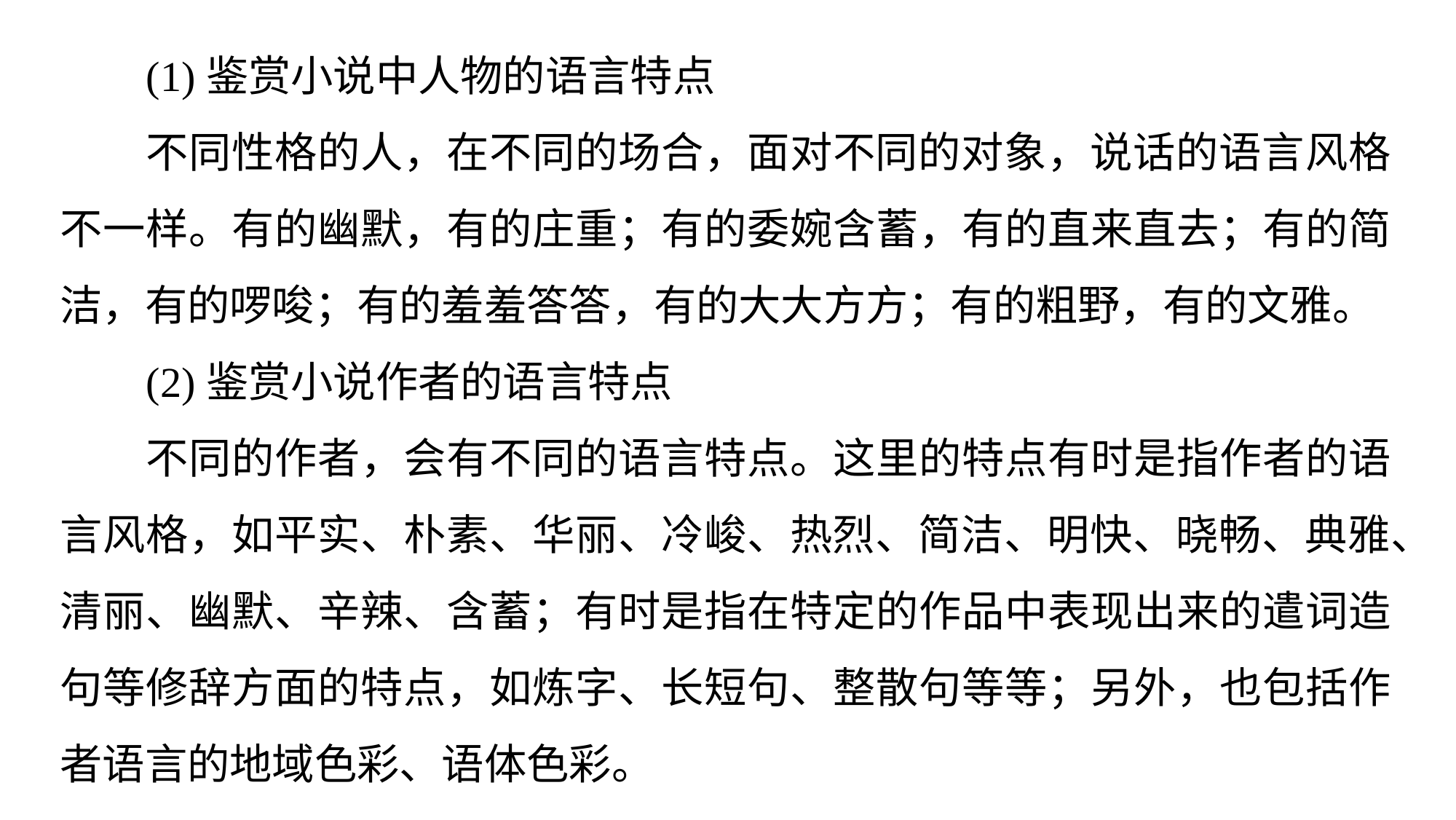

(1)鉴赏小说中人物的语言特点
不同性格的人，在不同的场合，面对不同的对象，说话的语言风格不一样。有的幽默，有的庄重；有的委婉含蓄，有的直来直去；有的简洁，有的啰唆；有的羞羞答答，有的大大方方；有的粗野，有的文雅。
(2)鉴赏小说作者的语言特点
不同的作者，会有不同的语言特点。这里的特点有时是指作者的语言风格，如平实、朴素、华丽、冷峻、热烈、简洁、明快、晓畅、典雅、清丽、幽默、辛辣、含蓄；有时是指在特定的作品中表现出来的遣词造句等修辞方面的特点，如炼字、长短句、整散句等等；另外，也包括作者语言的地域色彩、语体色彩。